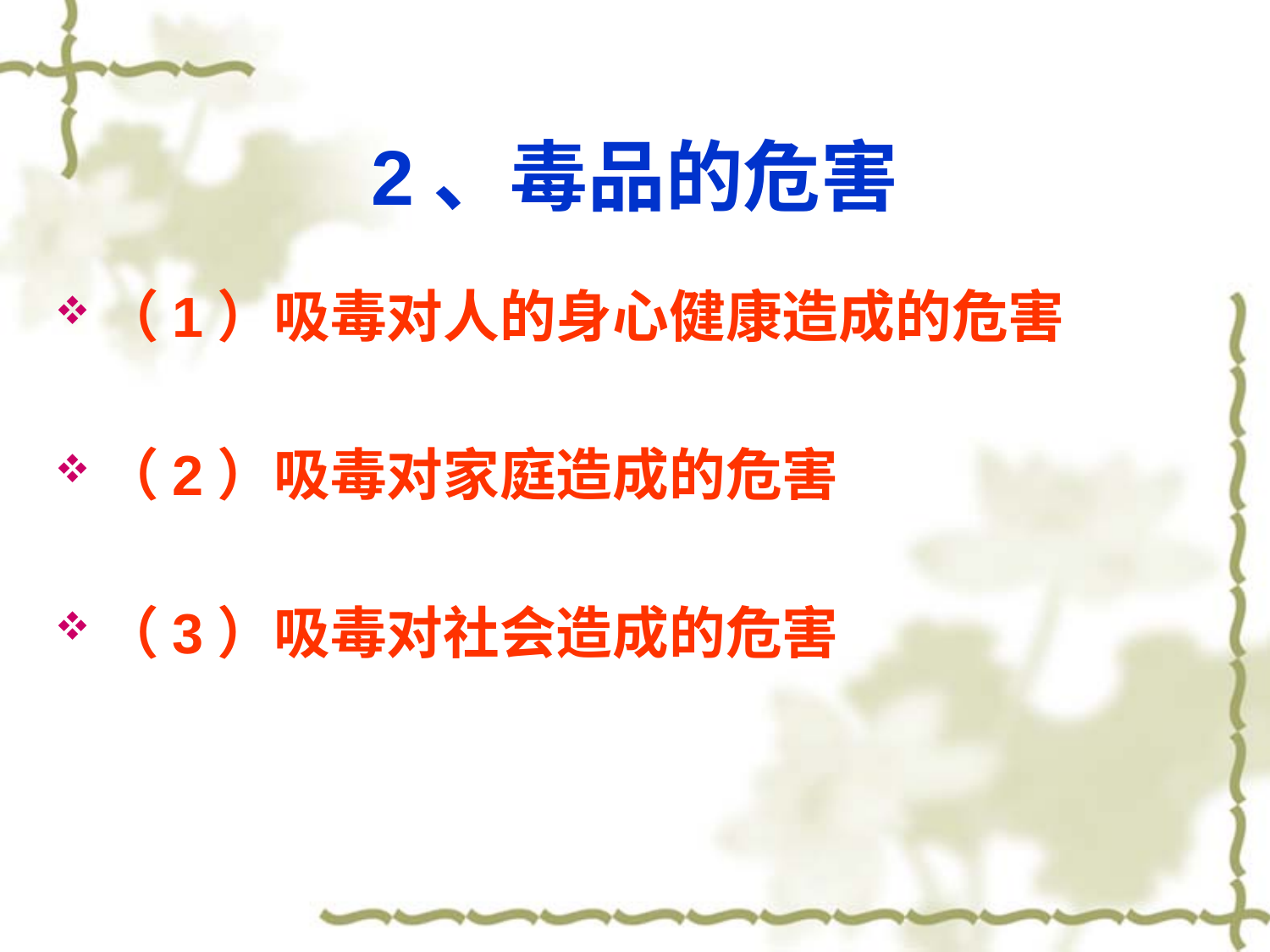

# 2、毒品的危害
（1）吸毒对人的身心健康造成的危害

（2）吸毒对家庭造成的危害

（3）吸毒对社会造成的危害